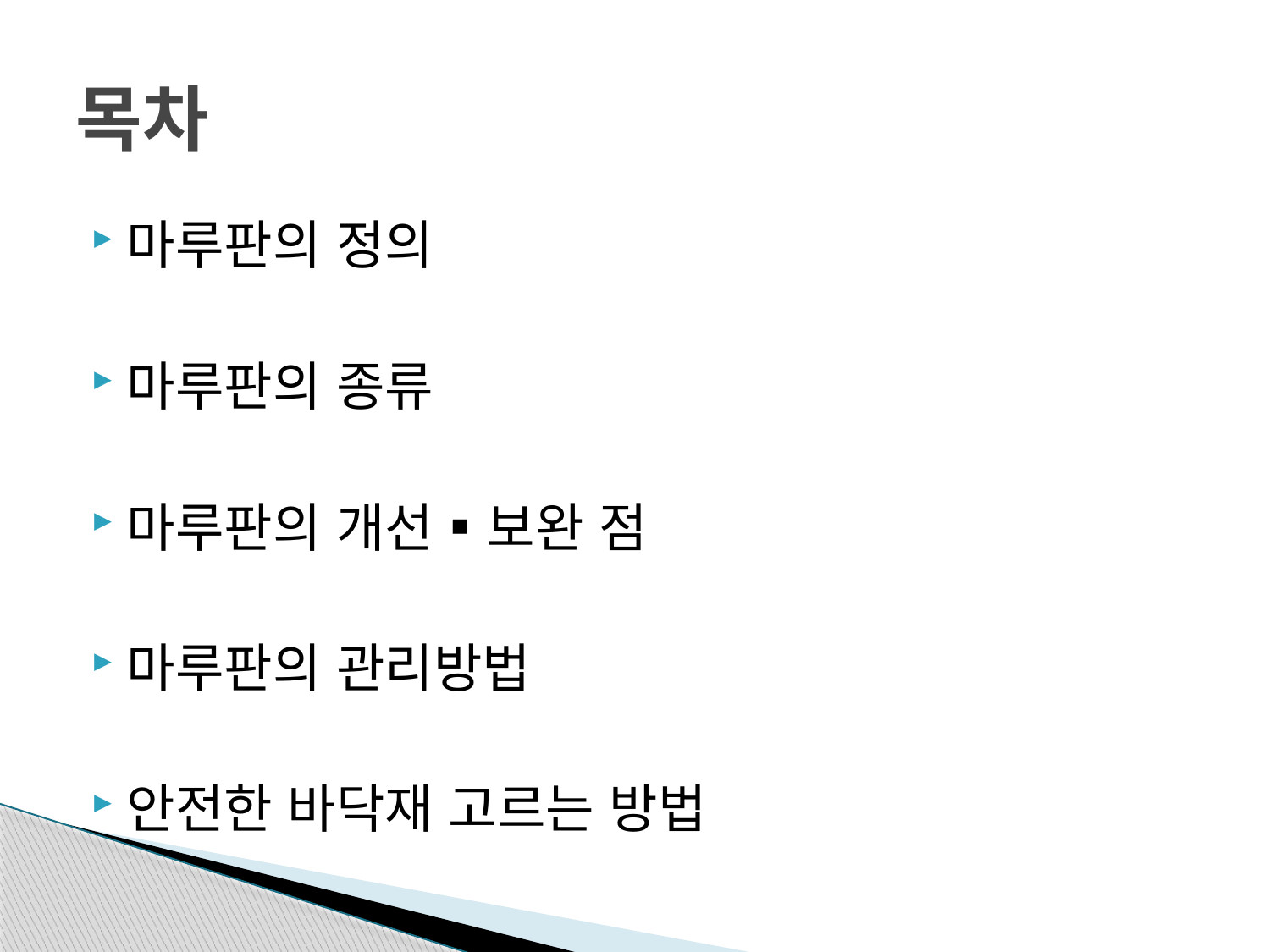

# 목차
마루판의 정의

마루판의 종류

마루판의 개선▪보완 점

마루판의 관리방법

안전한 바닥재 고르는 방법